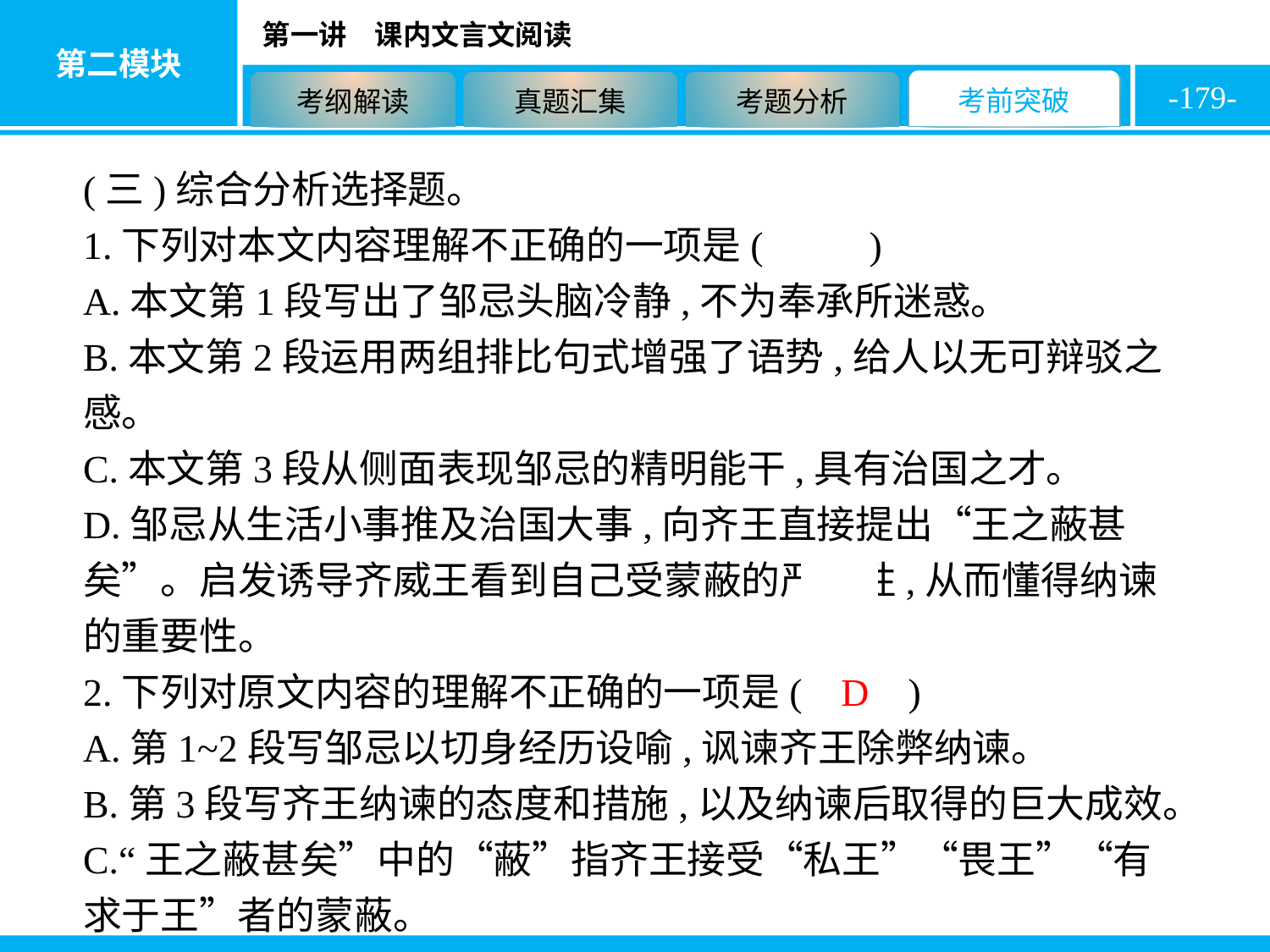

-179-
(三)综合分析选择题。
1.下列对本文内容理解不正确的一项是(    D    )
A.本文第1段写出了邹忌头脑冷静,不为奉承所迷惑。
B.本文第2段运用两组排比句式增强了语势,给人以无可辩驳之感。
C.本文第3段从侧面表现邹忌的精明能干,具有治国之才。
D.邹忌从生活小事推及治国大事,向齐王直接提出“王之蔽甚矣”。启发诱导齐威王看到自己受蒙蔽的严重性,从而懂得纳谏的重要性。
2.下列对原文内容的理解不正确的一项是(    D    )
A.第1~2段写邹忌以切身经历设喻,讽谏齐王除弊纳谏。
B.第3段写齐王纳谏的态度和措施,以及纳谏后取得的巨大成效。
C.“王之蔽甚矣”中的“蔽”指齐王接受“私王”“畏王”“有求于王”者的蒙蔽。
D.邹忌敢于直言进谏,这是齐国能“战胜于朝廷”的根本原因。